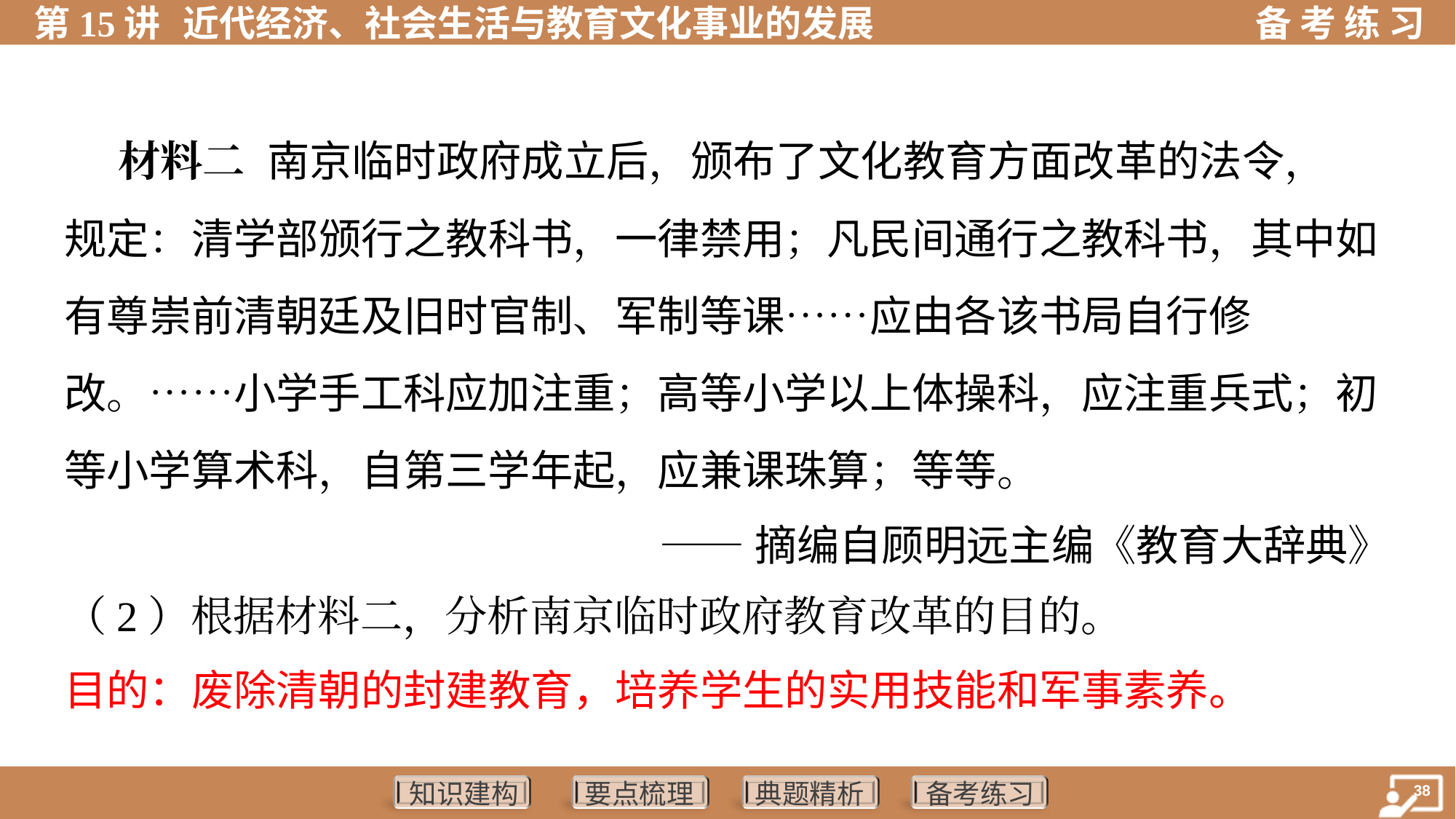

材料二  南京临时政府成立后，颁布了文化教育方面改革的法令，
规定：清学部颁行之教科书，一律禁用；凡民间通行之教科书，其中如
有尊崇前清朝廷及旧时官制、军制等课……应由各该书局自行修
改。……小学手工科应加注重；高等小学以上体操科，应注重兵式；初
等小学算术科，自第三学年起，应兼课珠算；等等。
——摘编自顾明远主编《教育大辞典》
（2）根据材料二，分析南京临时政府教育改革的目的。
目的：废除清朝的封建教育，培养学生的实用技能和军事素养。